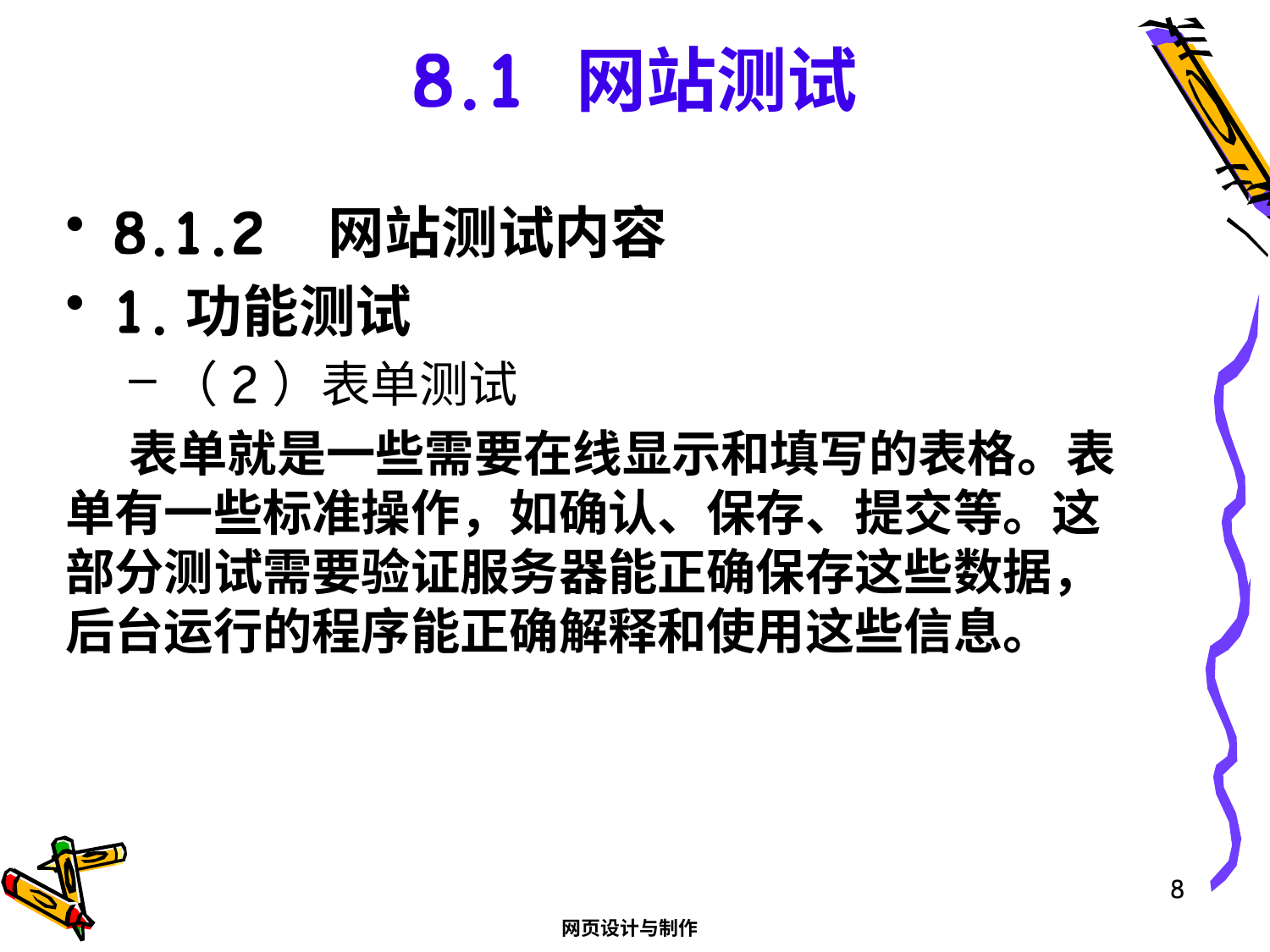

# 8.1 网站测试
8.1.2  网站测试内容
1.功能测试
（2）表单测试
表单就是一些需要在线显示和填写的表格。表单有一些标准操作，如确认、保存、提交等。这部分测试需要验证服务器能正确保存这些数据，后台运行的程序能正确解释和使用这些信息。
8
网页设计与制作